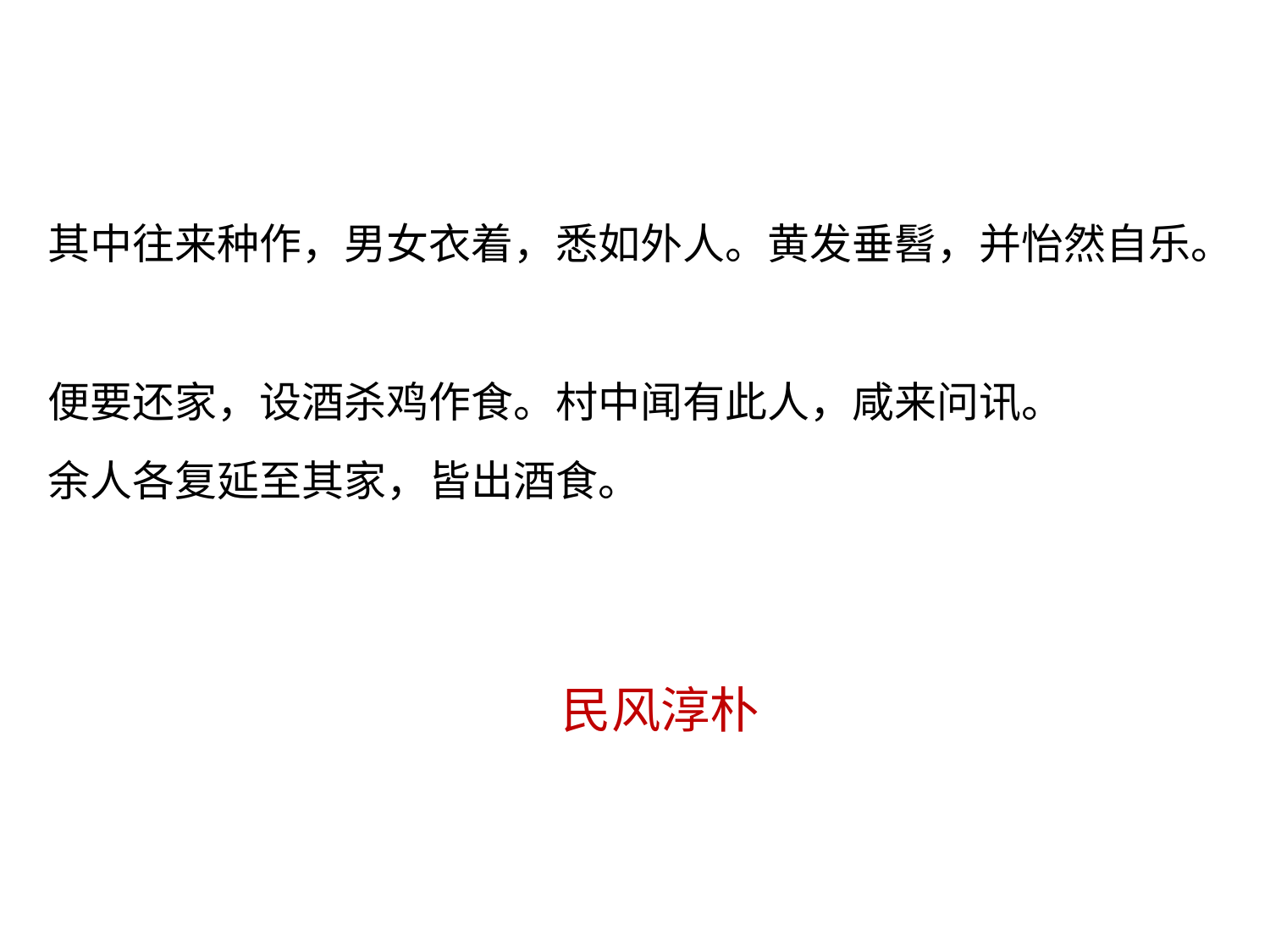

其中往来种作，男女衣着，悉如外人。黄发垂髫，并怡然自乐。

便要还家，设酒杀鸡作食。村中闻有此人，咸来问讯。
余人各复延至其家，皆出酒食。
民风淳朴